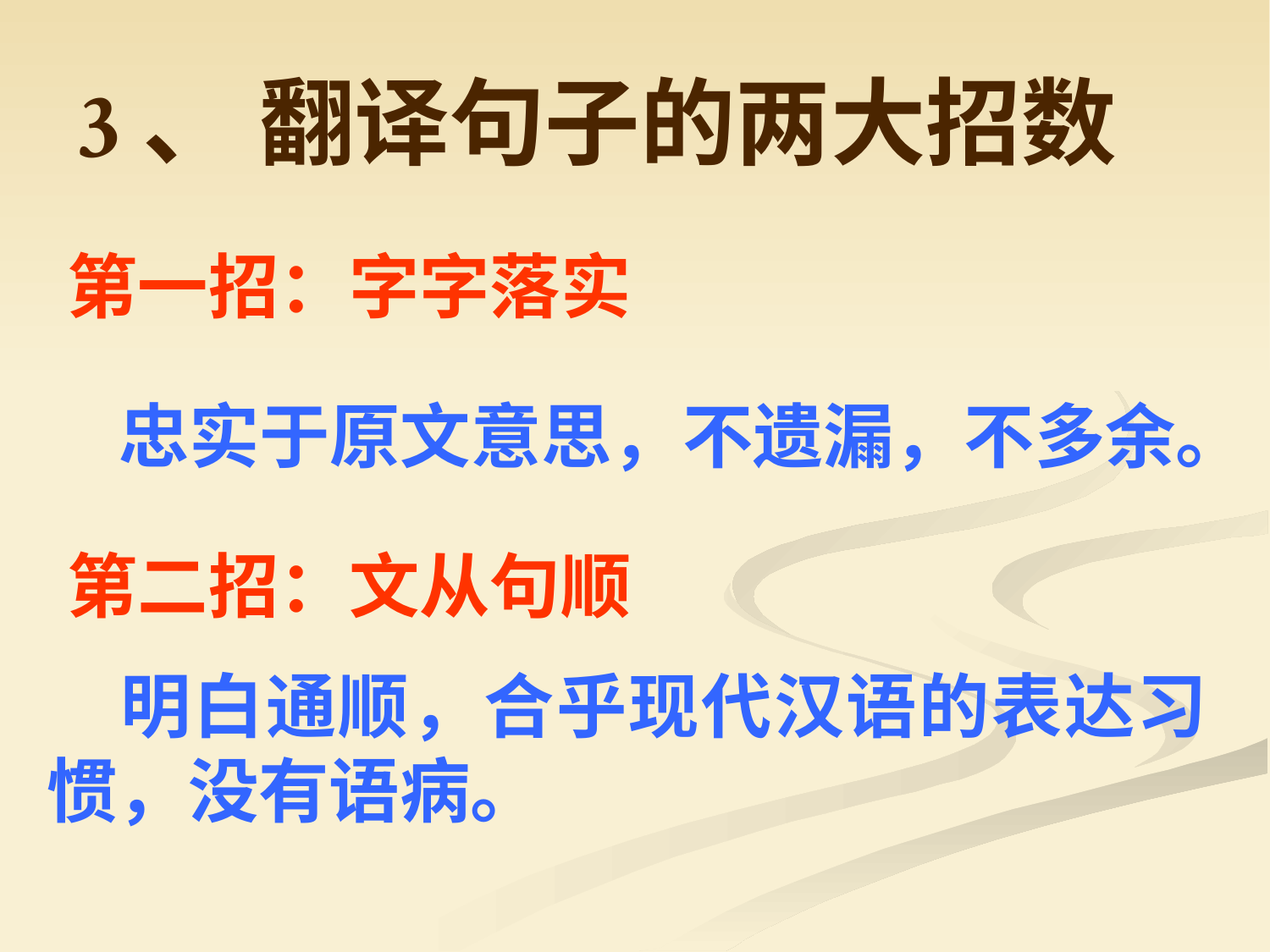

3、 翻译句子的两大招数
第一招：字字落实
    忠实于原文意思，不遗漏，不多余。
第二招：文从句顺
   明白通顺，合乎现代汉语的表达习惯，没有语病。